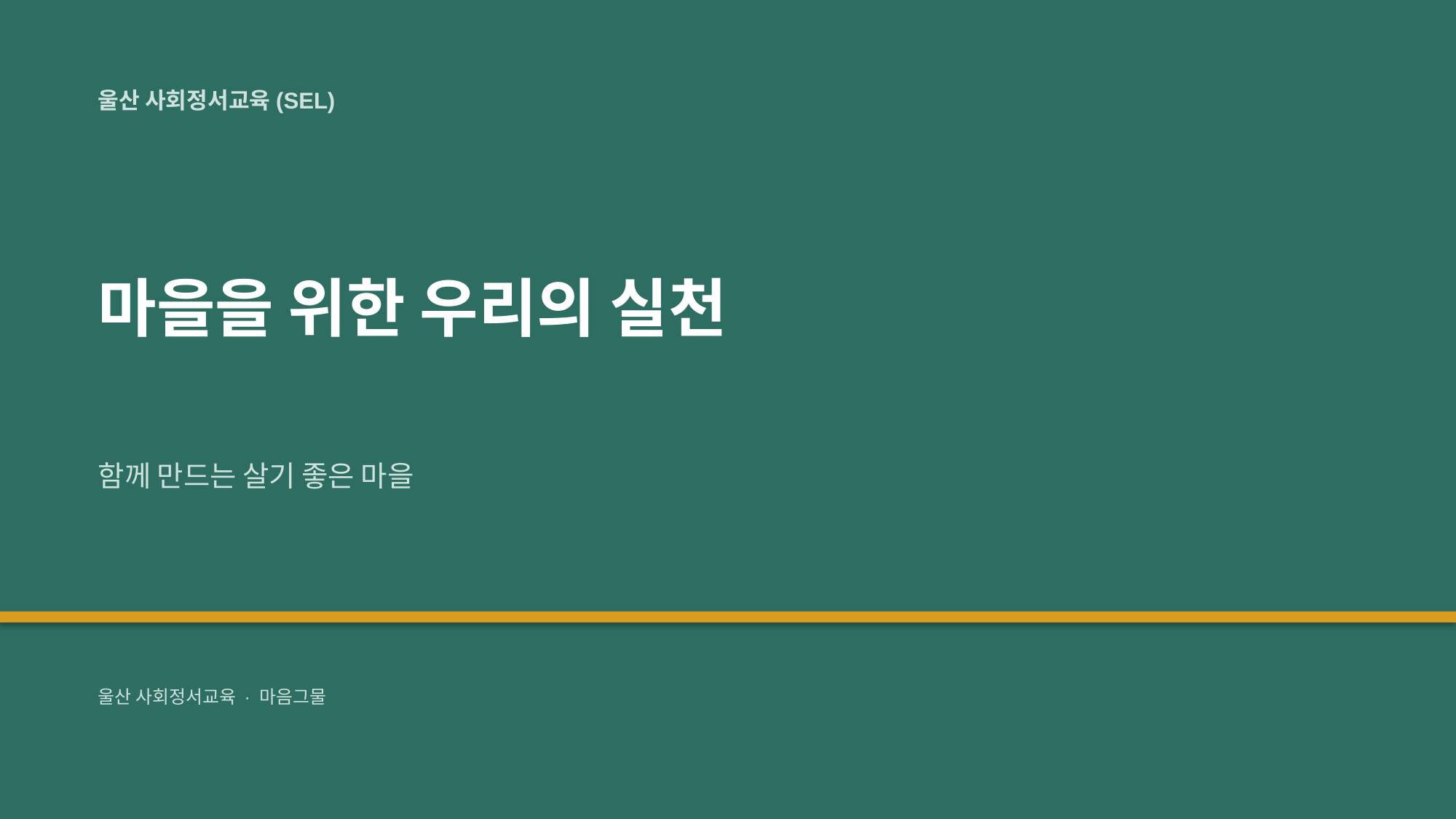

울산 사회정서교육(SEL)
마을을 위한 우리의 실천
함께 만드는 살기 좋은 마을

울산 사회정서교육 · 마음그물